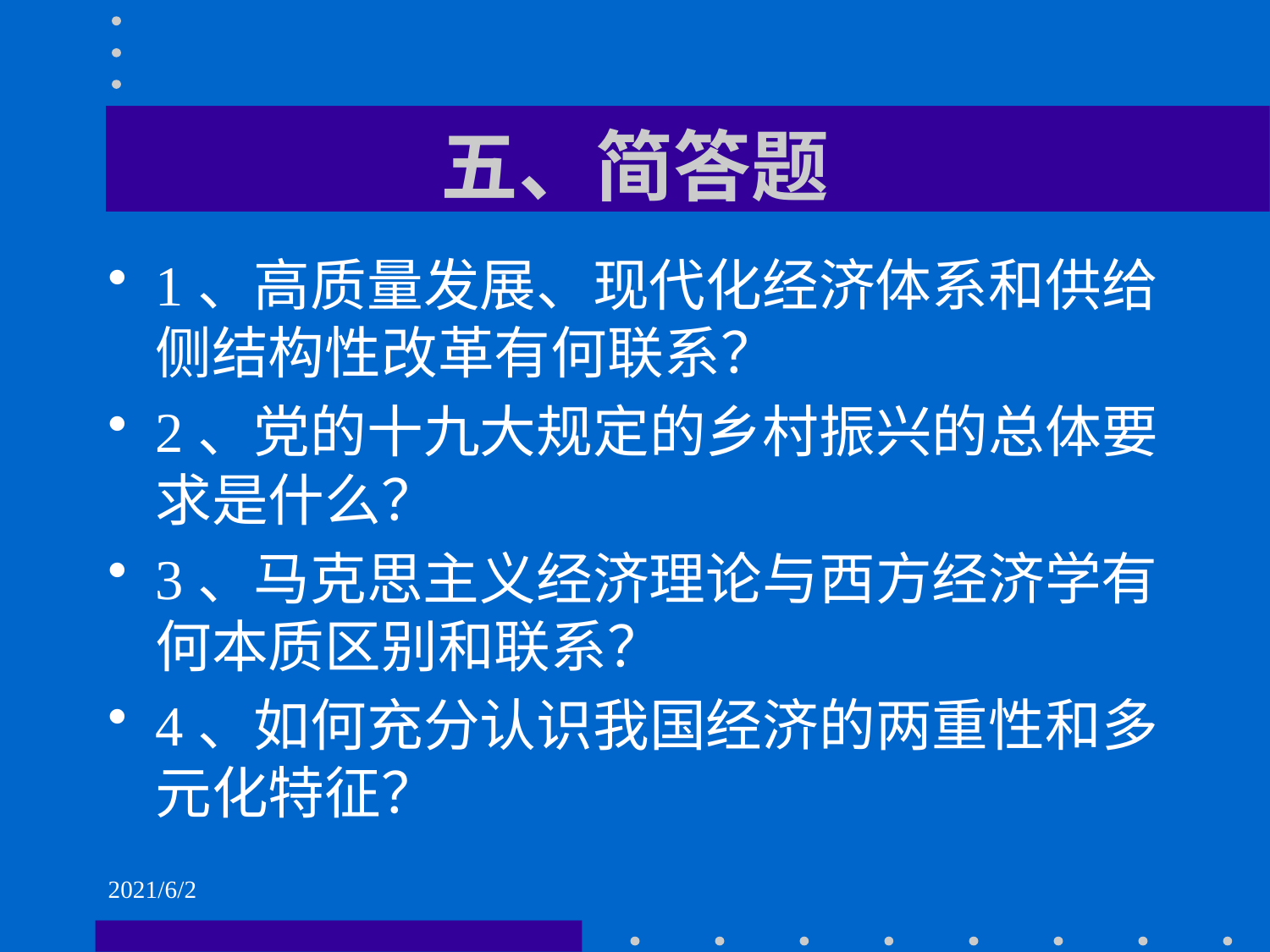

# 五、简答题
1、高质量发展、现代化经济体系和供给侧结构性改革有何联系？
2、党的十九大规定的乡村振兴的总体要求是什么？
3、马克思主义经济理论与西方经济学有何本质区别和联系？
4、如何充分认识我国经济的两重性和多元化特征？
2021/6/2